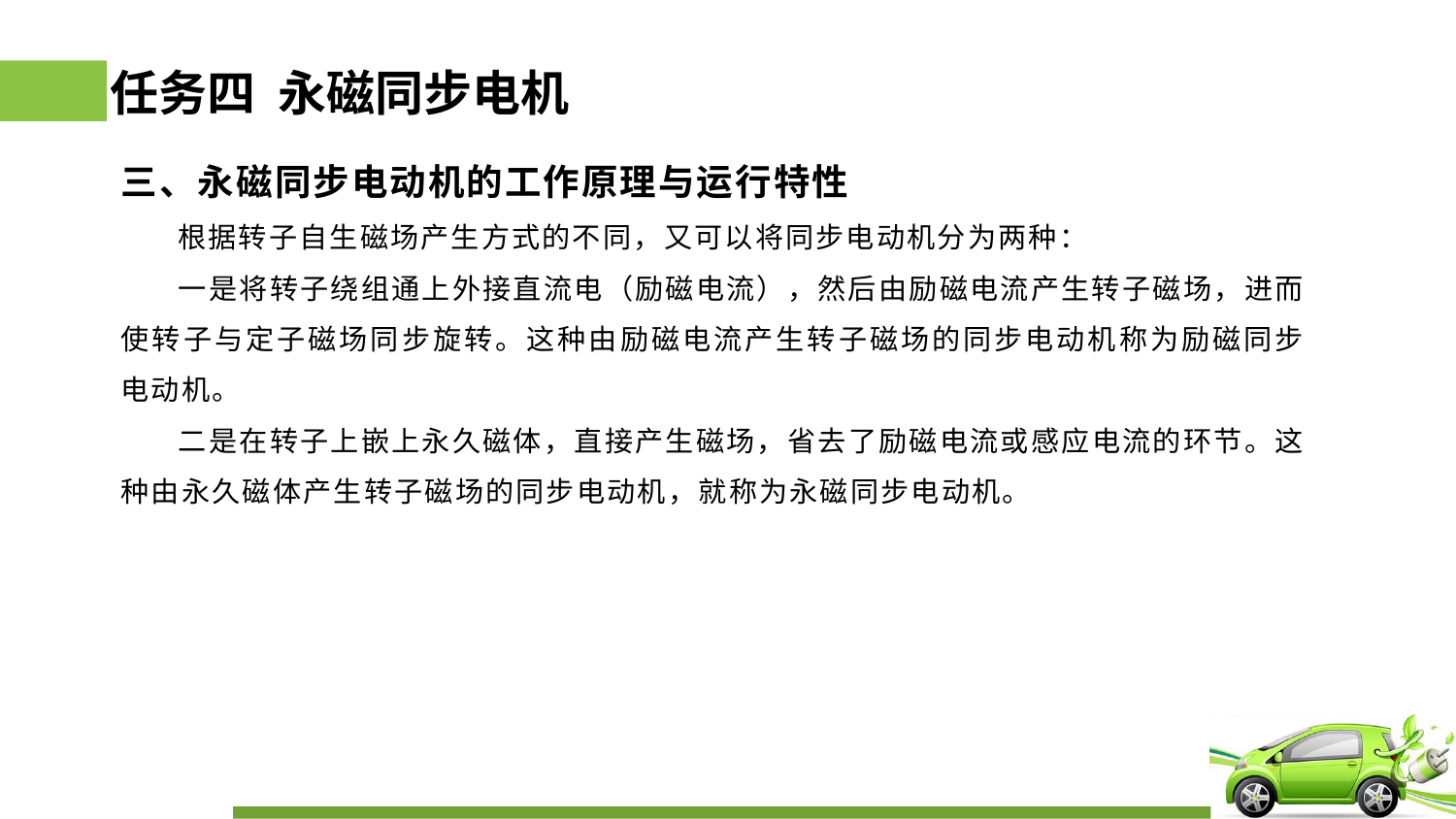

# 任务四  永磁同步电机
三、永磁同步电动机的工作原理与运行特性
      根据转子自生磁场产生方式的不同，又可以将同步电动机分为两种：
      一是将转子绕组通上外接直流电（励磁电流），然后由励磁电流产生转子磁场，进而使转子与定子磁场同步旋转。这种由励磁电流产生转子磁场的同步电动机称为励磁同步电动机。
      二是在转子上嵌上永久磁体，直接产生磁场，省去了励磁电流或感应电流的环节。这种由永久磁体产生转子磁场的同步电动机，就称为永磁同步电动机。